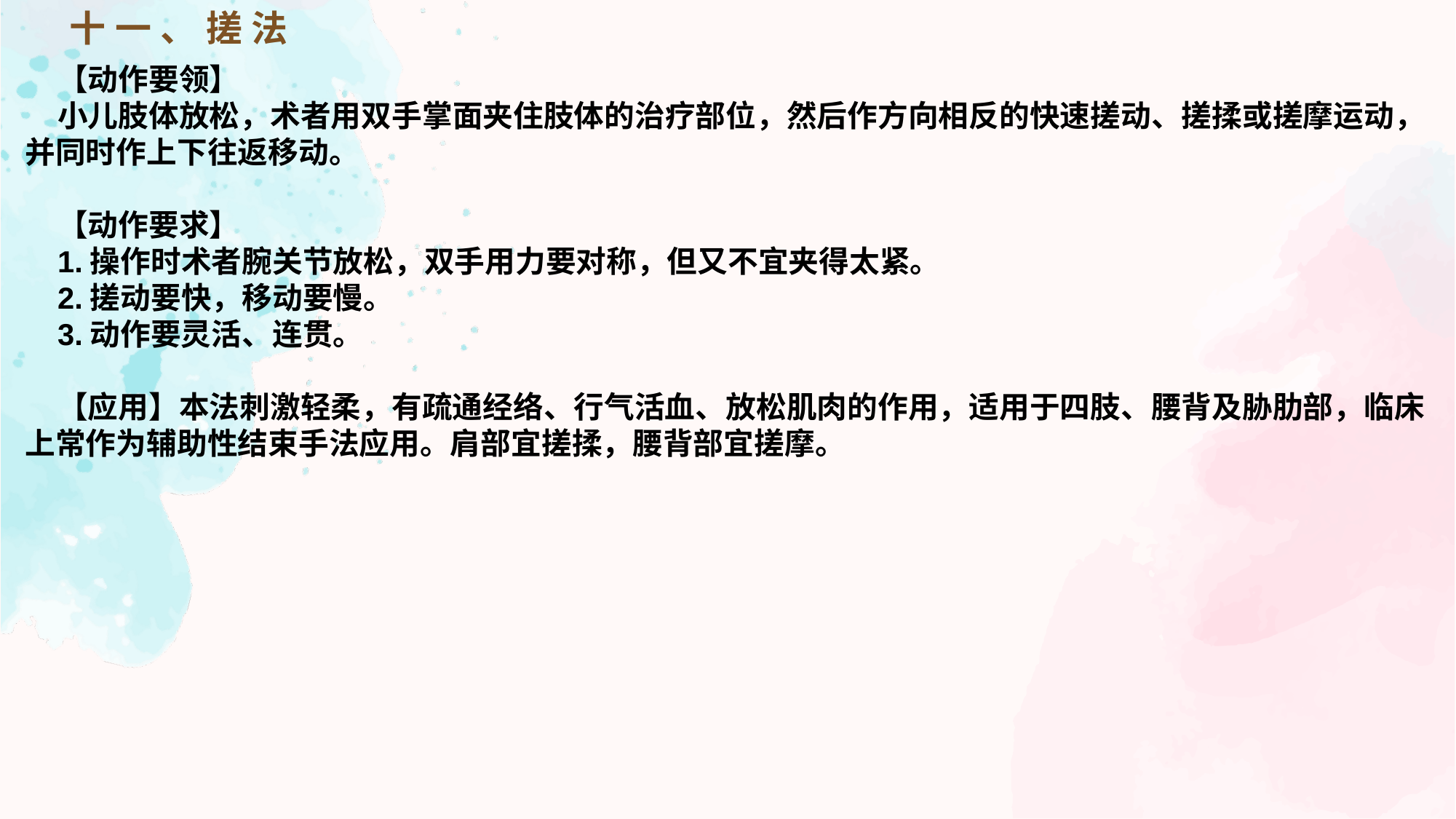

十一、搓法
【动作要领】
小儿肢体放松，术者用双手掌面夹住肢体的治疗部位，然后作方向相反的快速搓动、搓揉或搓摩运动，并同时作上下往返移动。

【动作要求】
1.操作时术者腕关节放松，双手用力要对称，但又不宜夹得太紧。
2.搓动要快，移动要慢。
3.动作要灵活、连贯。

【应用】本法刺激轻柔，有疏通经络、行气活血、放松肌肉的作用，适用于四肢、腰背及胁肋部，临床上常作为辅助性结束手法应用。肩部宜搓揉，腰背部宜搓摩。